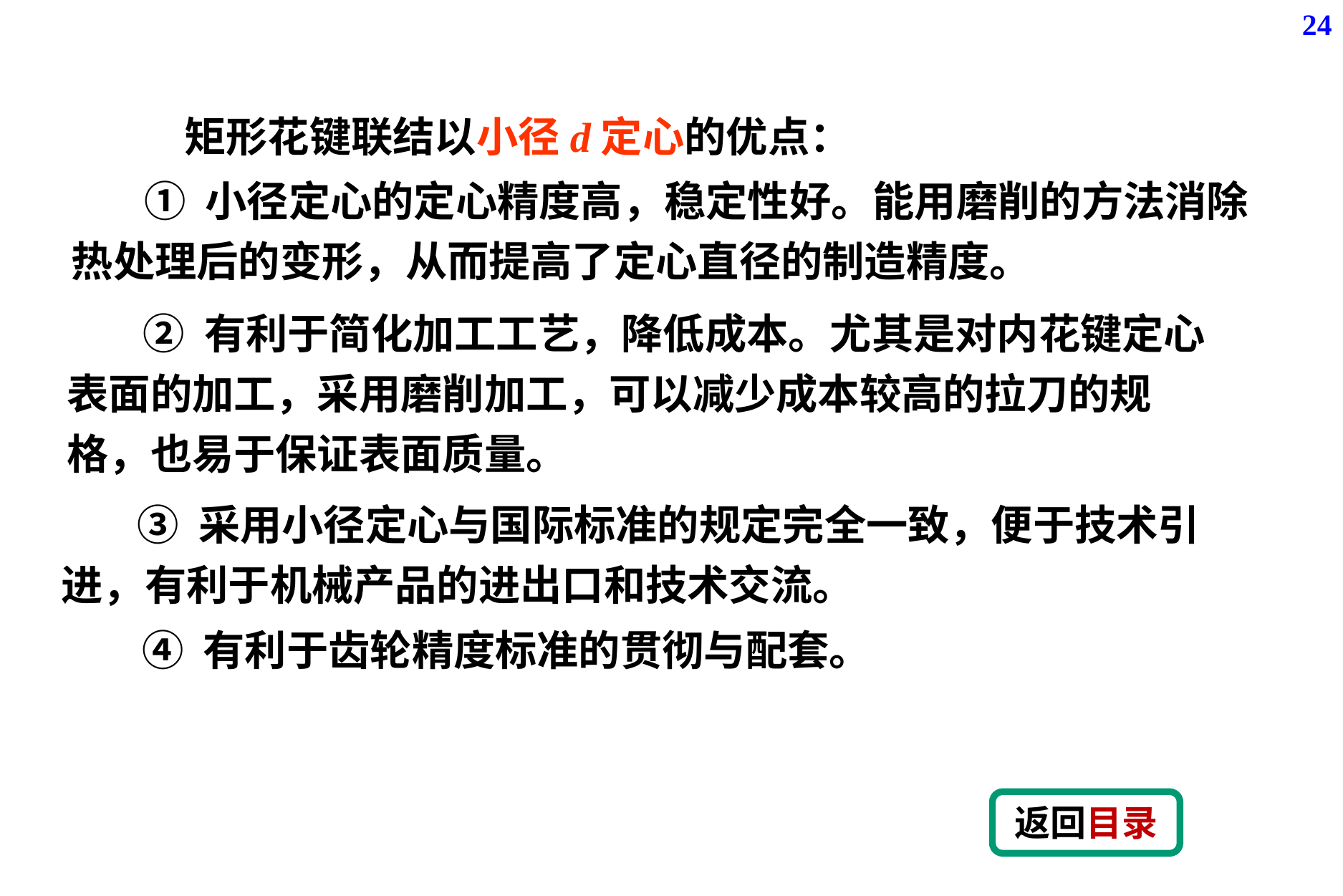

24
 矩形花键联结以小径d定心的优点：
         ① 小径定心的定心精度高，稳定性好。能用磨削的方法消除热处理后的变形，从而提高了定心直径的制造精度。
        ② 有利于简化加工工艺，降低成本。尤其是对内花键定心表面的加工，采用磨削加工，可以减少成本较高的拉刀的规格，也易于保证表面质量。
        ③ 采用小径定心与国际标准的规定完全一致，便于技术引进，有利于机械产品的进出口和技术交流。
④ 有利于齿轮精度标准的贯彻与配套。
返回目录